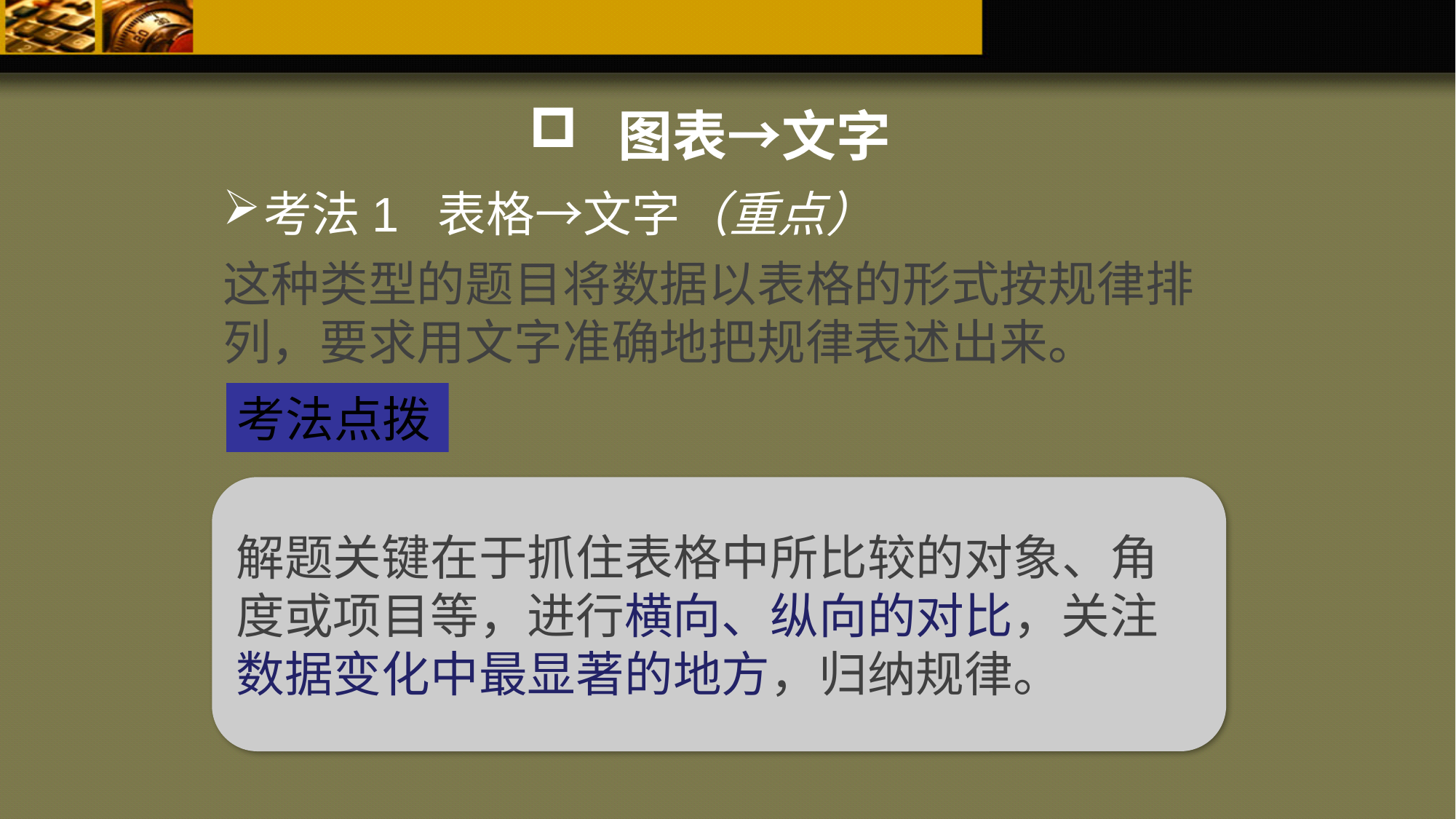

图表→文字
考法1  表格→文字（重点）
这种类型的题目将数据以表格的形式按规律排列，要求用文字准确地把规律表述出来。
考法点拨
解题关键在于抓住表格中所比较的对象、角度或项目等，进行横向、纵向的对比，关注数据变化中最显著的地方，归纳规律。